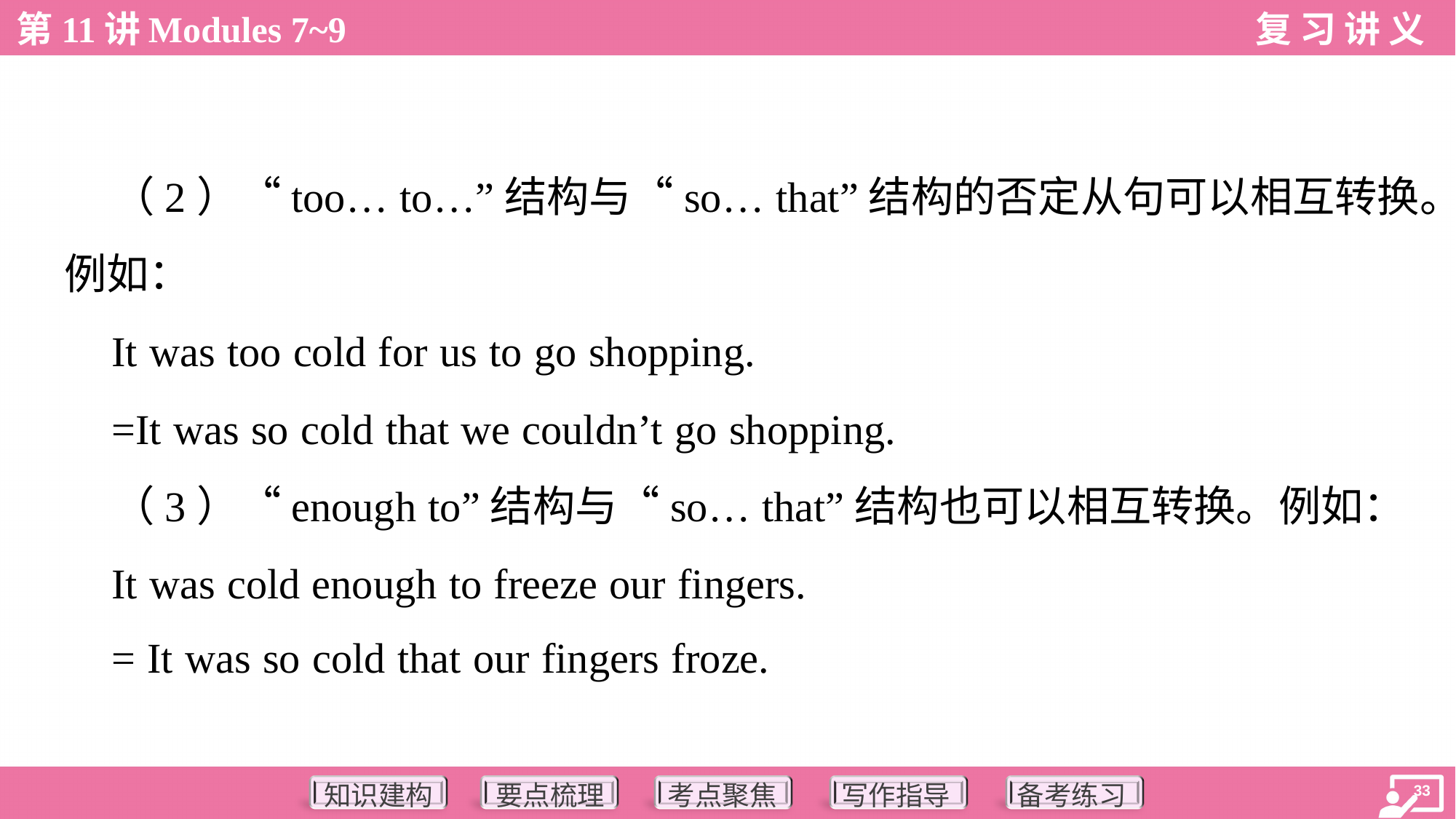

（2）“too… to…”结构与“so… that”结构的否定从句可以相互转换。
例如：
    It was too cold for us to go shopping.
    =It was so cold that we couldn’t go shopping.
    （3）“enough to”结构与“so… that”结构也可以相互转换。例如：
    It was cold enough to freeze our fingers.
    = It was so cold that our fingers froze.